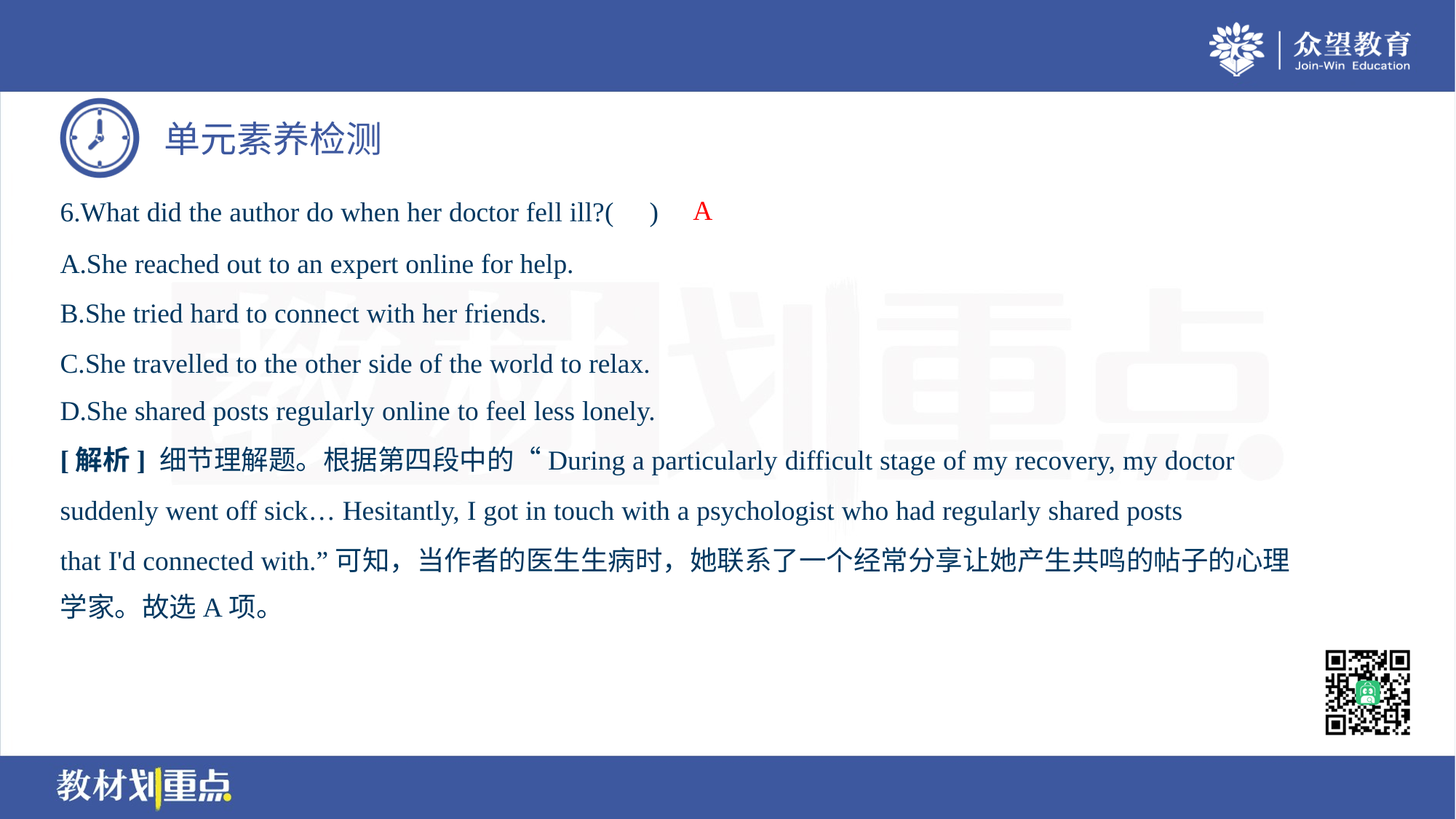

A
6.What did the author do when her doctor fell ill?(     )
A.She reached out to an expert online for help.
B.She tried hard to connect with her friends.
C.She travelled to the other side of the world to relax.
D.She shared posts regularly online to feel less lonely.
[解析] 细节理解题。根据第四段中的“During a particularly difficult stage of my recovery, my doctor
suddenly went off sick… Hesitantly, I got in touch with a psychologist who had regularly shared posts
that I'd connected with.”可知，当作者的医生生病时，她联系了一个经常分享让她产生共鸣的帖子的心理
学家。故选A项。